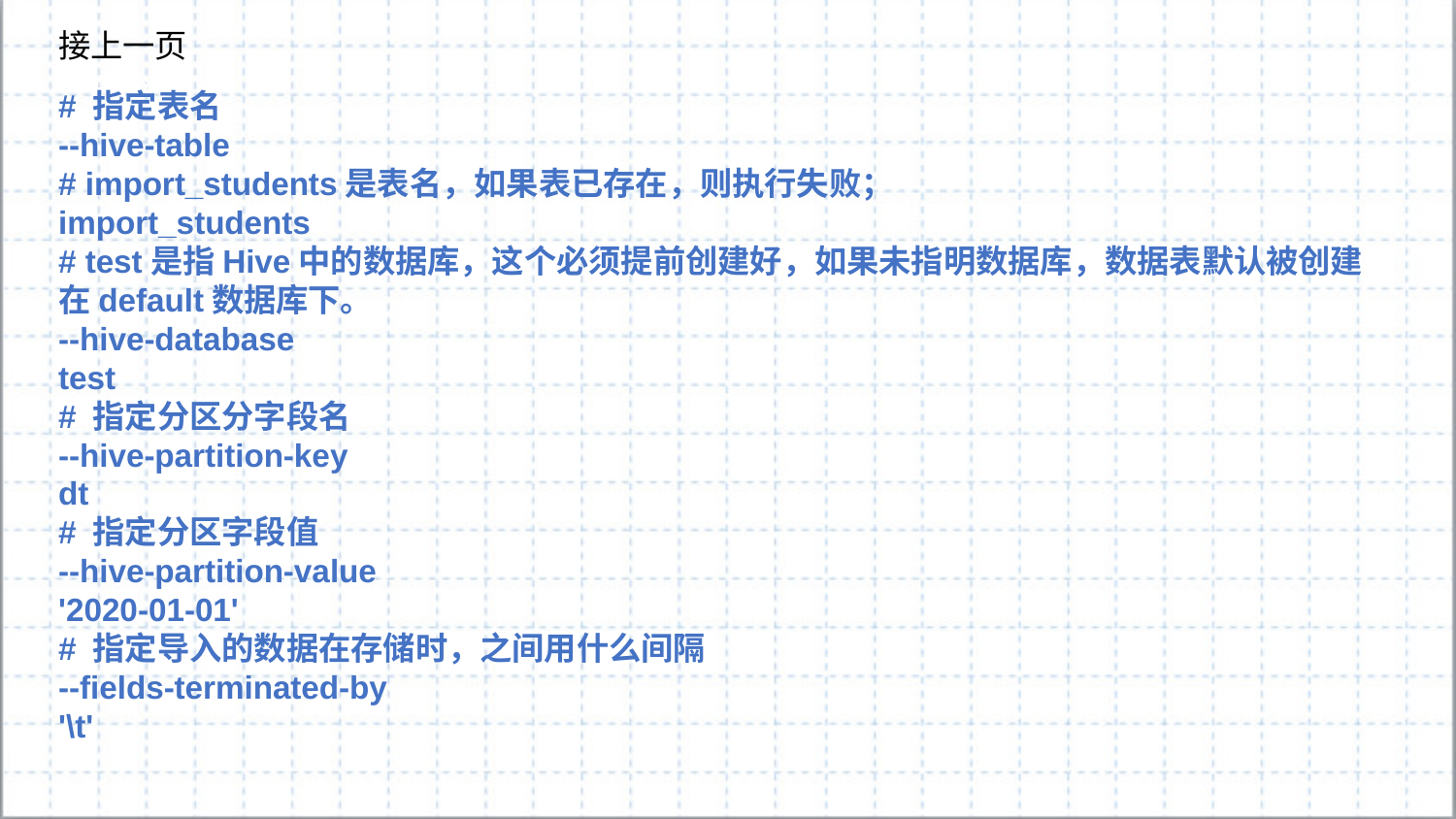

接上一页
# 指定表名
--hive-table
# import_students是表名，如果表已存在，则执行失败；
import_students
# test是指Hive中的数据库，这个必须提前创建好，如果未指明数据库，数据表默认被创建在default数据库下。
--hive-database
test
# 指定分区分字段名
--hive-partition-key
dt
# 指定分区字段值
--hive-partition-value
'2020-01-01'
# 指定导入的数据在存储时，之间用什么间隔
--fields-terminated-by
'\t'